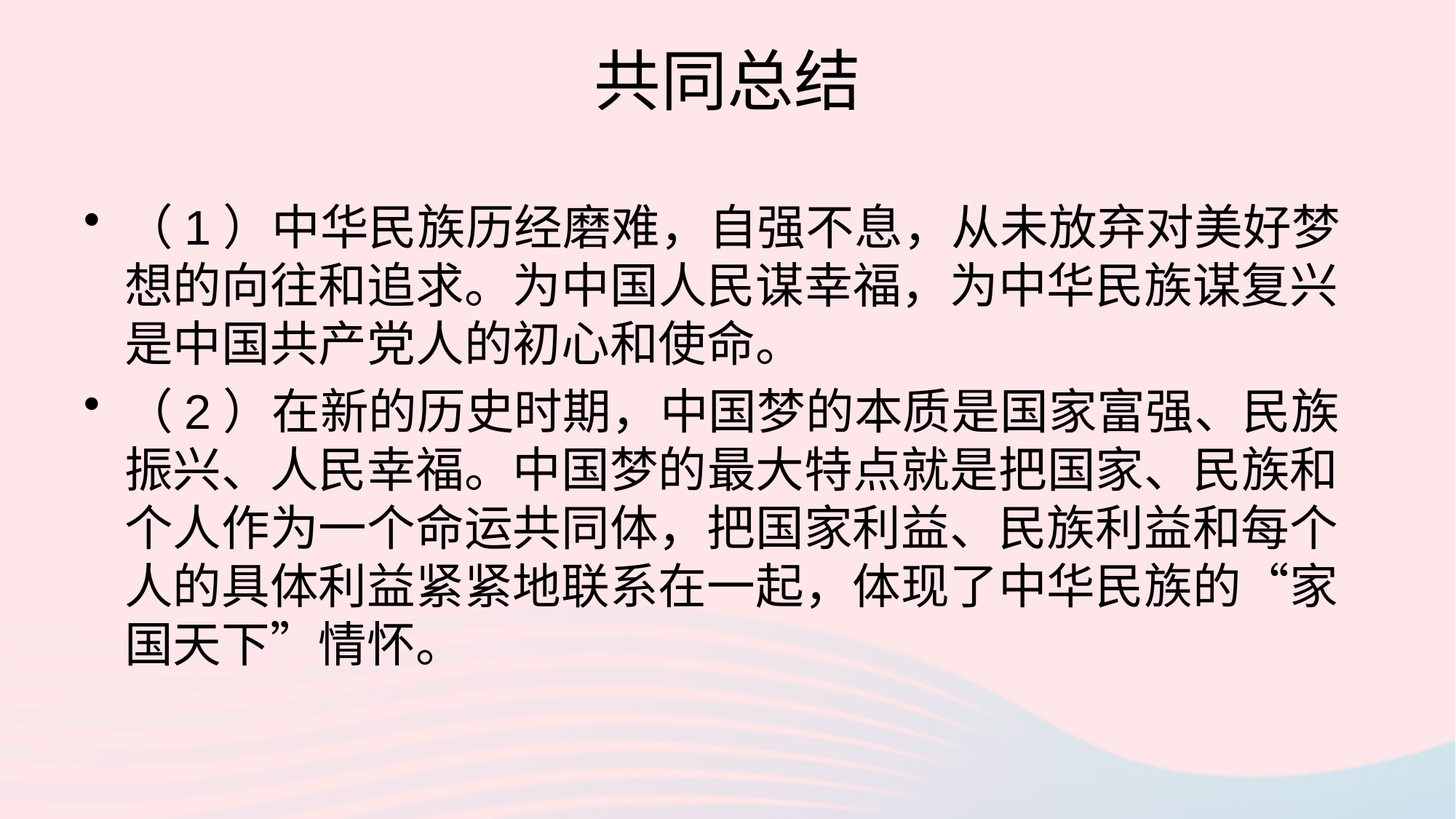

# 共同总结
（1）中华民族历经磨难，自强不息，从未放弃对美好梦想的向往和追求。为中国人民谋幸福，为中华民族谋复兴是中国共产党人的初心和使命。
（2）在新的历史时期，中国梦的本质是国家富强、民族振兴、人民幸福。中国梦的最大特点就是把国家、民族和个人作为一个命运共同体，把国家利益、民族利益和每个人的具体利益紧紧地联系在一起，体现了中华民族的“家国天下”情怀。